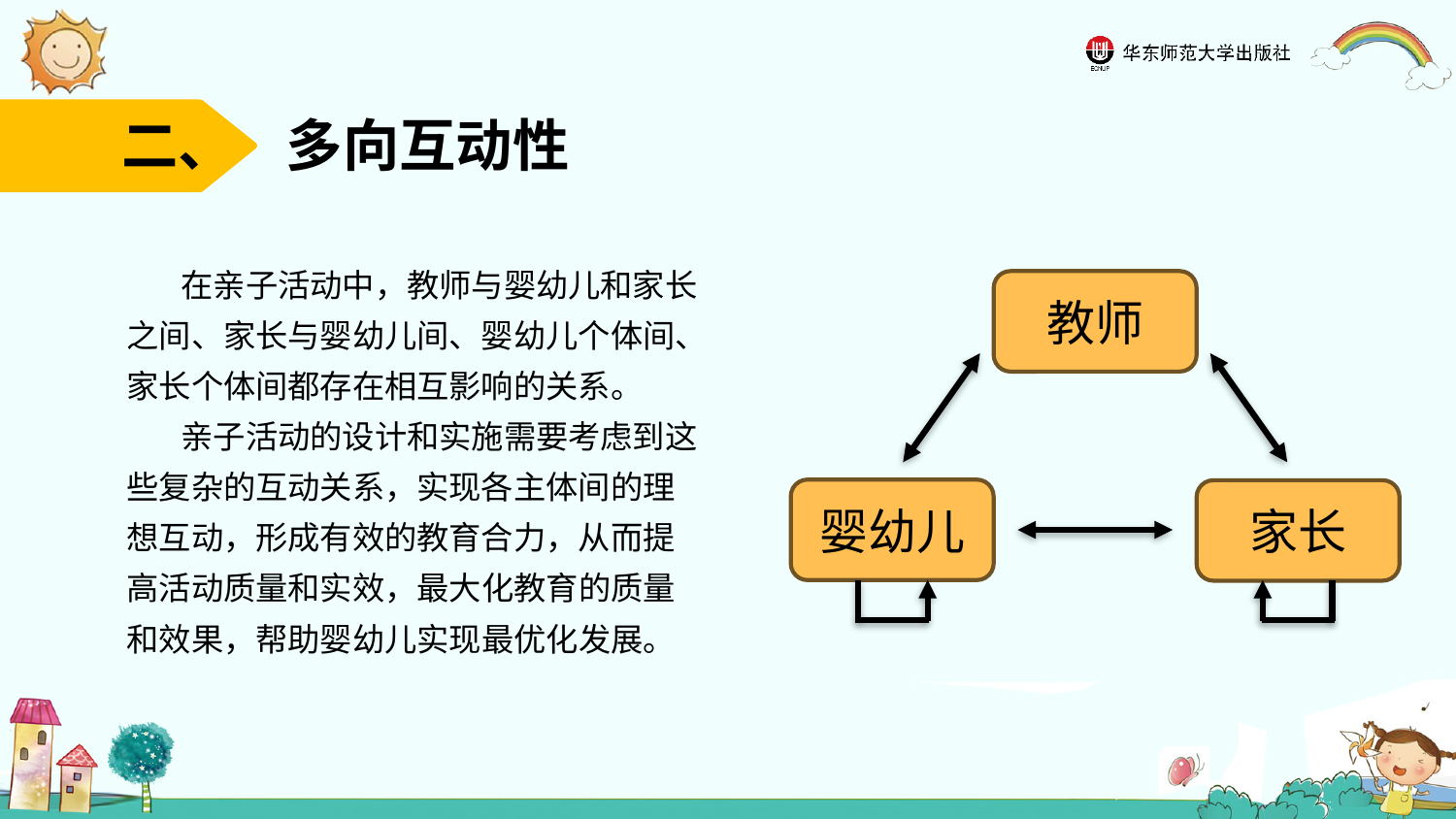

二、    多向互动性
在亲子活动中，教师与婴幼儿和家长之间、家长与婴幼儿间、婴幼儿个体间、家长个体间都存在相互影响的关系。
亲子活动的设计和实施需要考虑到这些复杂的互动关系，实现各主体间的理想互动，形成有效的教育合力，从而提高活动质量和实效，最大化教育的质量和效果，帮助婴幼儿实现最优化发展。

教师
婴幼儿
家长